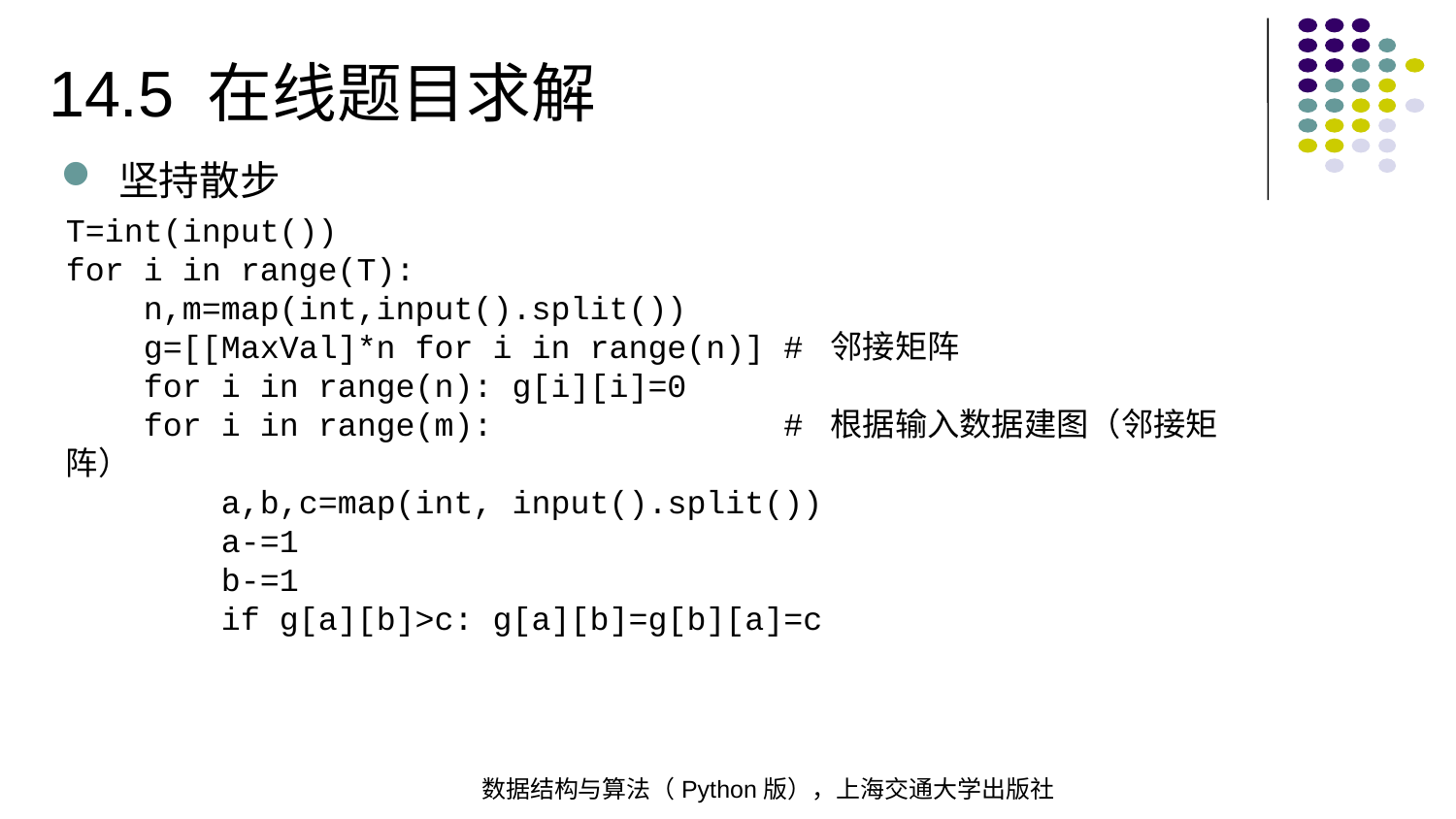

14.5 在线题目求解
坚持散步
T=int(input())
for i in range(T):
    n,m=map(int,input().split())
    g=[[MaxVal]*n for i in range(n)] # 邻接矩阵
    for i in range(n): g[i][i]=0
    for i in range(m):               # 根据输入数据建图（邻接矩阵）
        a,b,c=map(int, input().split())
        a-=1
        b-=1
        if g[a][b]>c: g[a][b]=g[b][a]=c